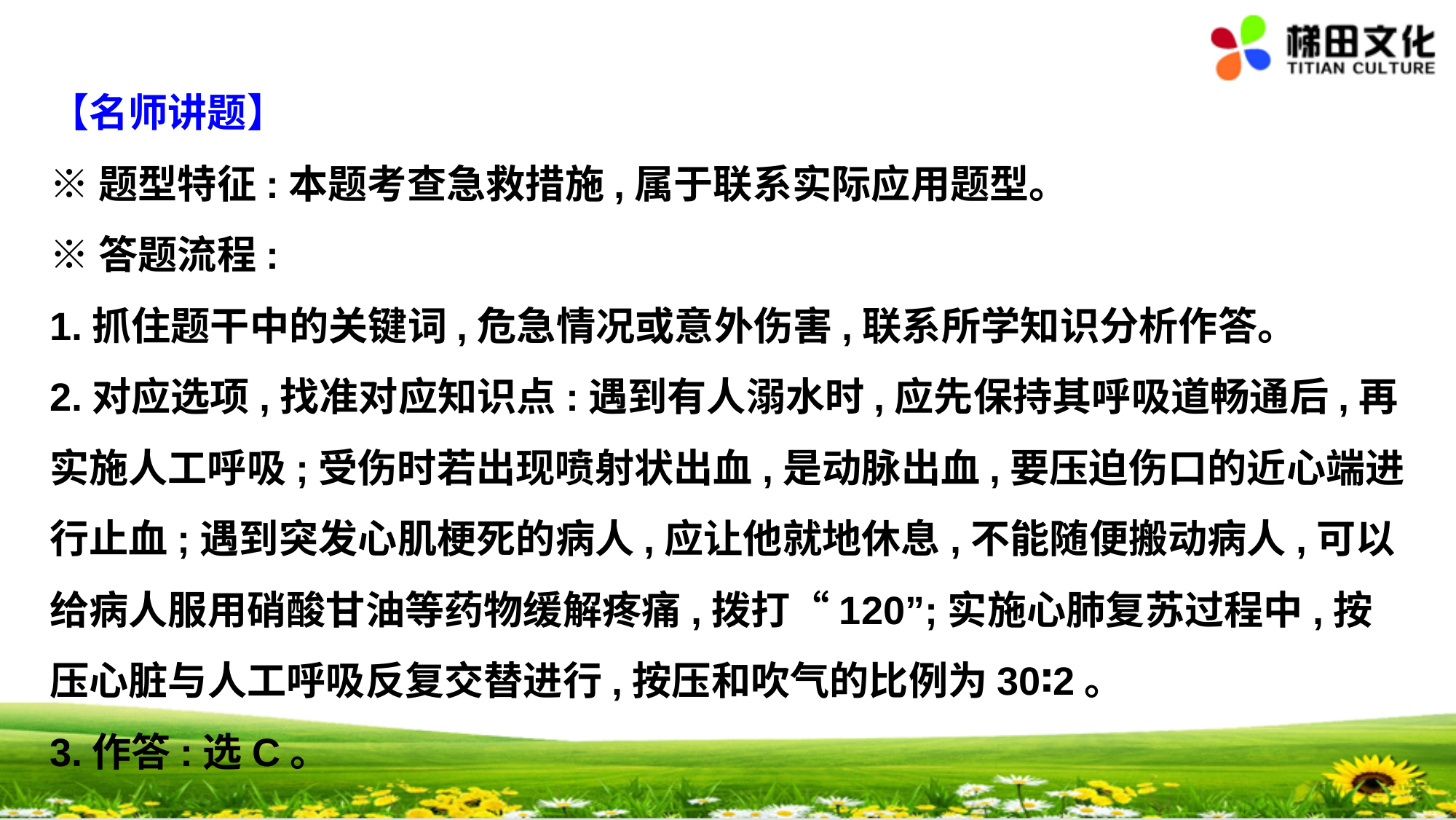

【名师讲题】
※题型特征:本题考查急救措施,属于联系实际应用题型。
※答题流程:
1.抓住题干中的关键词,危急情况或意外伤害,联系所学知识分析作答。
2.对应选项,找准对应知识点:遇到有人溺水时,应先保持其呼吸道畅通后,再实施人工呼吸;受伤时若出现喷射状出血,是动脉出血,要压迫伤口的近心端进行止血;遇到突发心肌梗死的病人,应让他就地休息,不能随便搬动病人,可以给病人服用硝酸甘油等药物缓解疼痛,拨打“120”;实施心肺复苏过程中,按压心脏与人工呼吸反复交替进行,按压和吹气的比例为30∶2。
3.作答:选C。